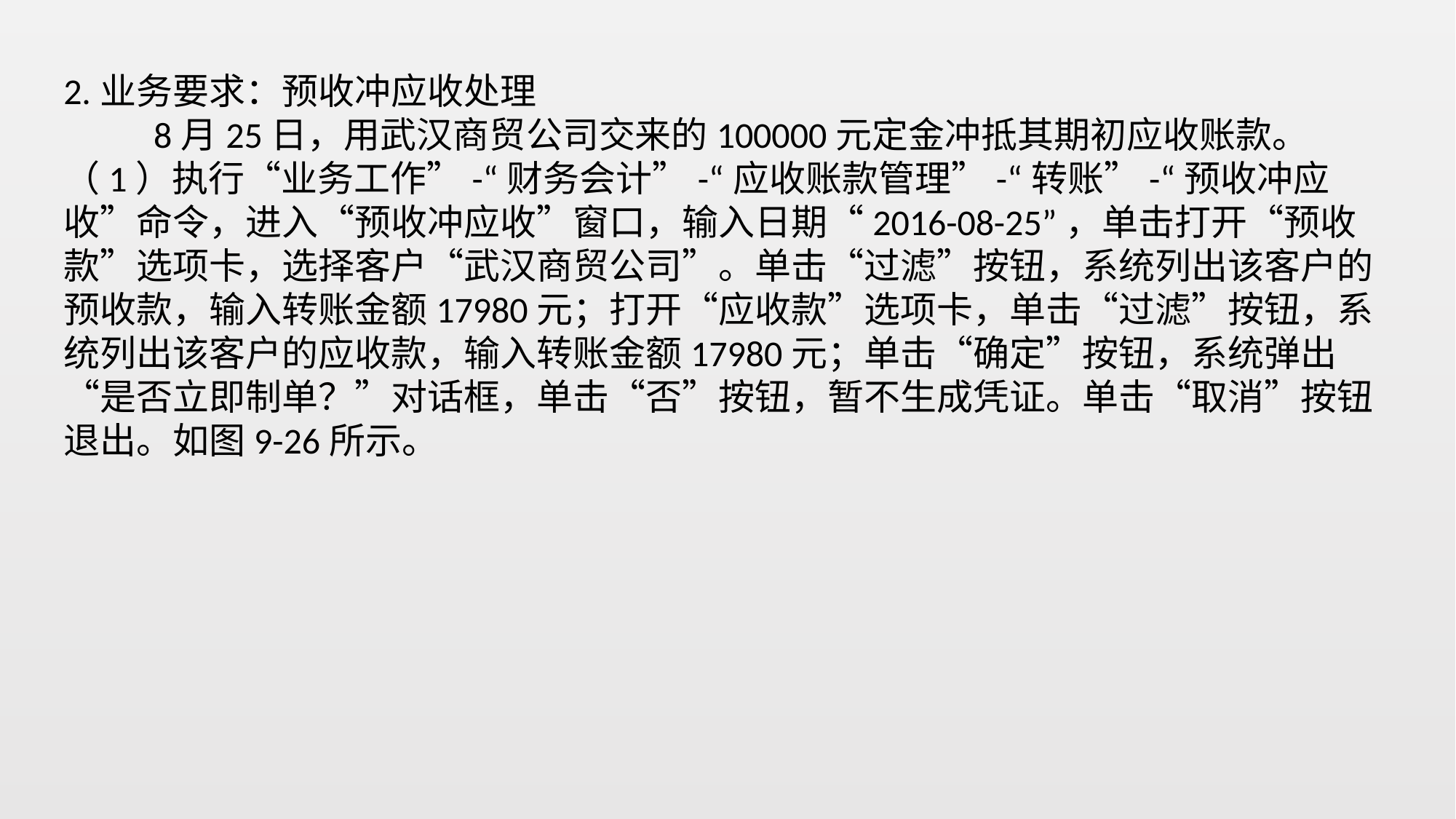

2.业务要求：预收冲应收处理
           8月25日，用武汉商贸公司交来的100000元定金冲抵其期初应收账款。
（1）执行“业务工作”-“财务会计”-“应收账款管理”-“转账”-“预收冲应收”命令，进入“预收冲应收”窗口，输入日期“2016-08-25”，单击打开“预收款”选项卡，选择客户“武汉商贸公司”。单击“过滤”按钮，系统列出该客户的预收款，输入转账金额17980元；打开“应收款”选项卡，单击“过滤”按钮，系统列出该客户的应收款，输入转账金额17980元；单击“确定”按钮，系统弹出“是否立即制单？”对话框，单击“否”按钮，暂不生成凭证。单击“取消”按钮退出。如图9-26所示。